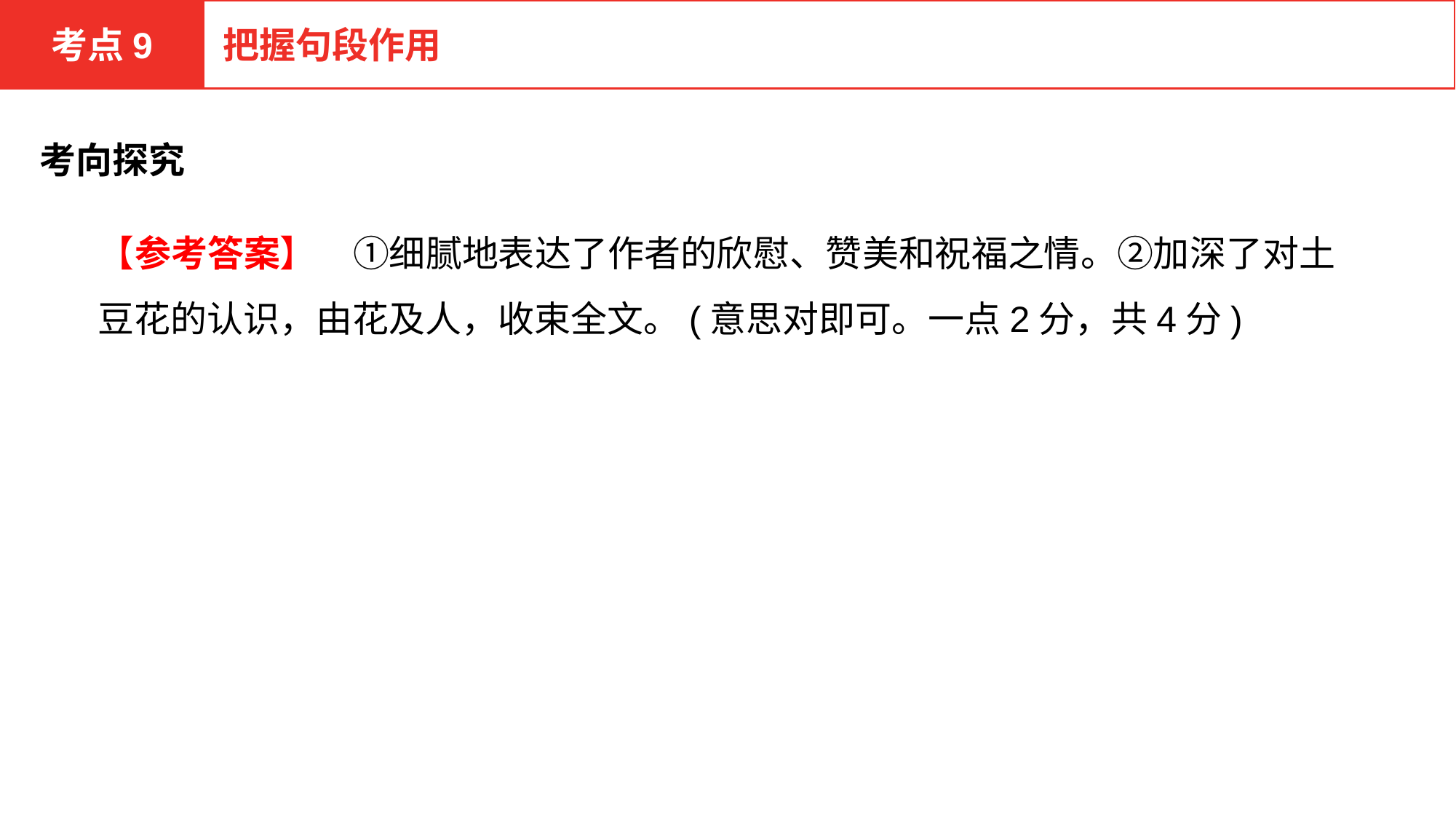

考点9
把握句段作用
考向探究

【参考答案】　①细腻地表达了作者的欣慰、赞美和祝福之情。②加深了对土豆花的认识，由花及人，收束全文。(意思对即可。一点2分，共4分)